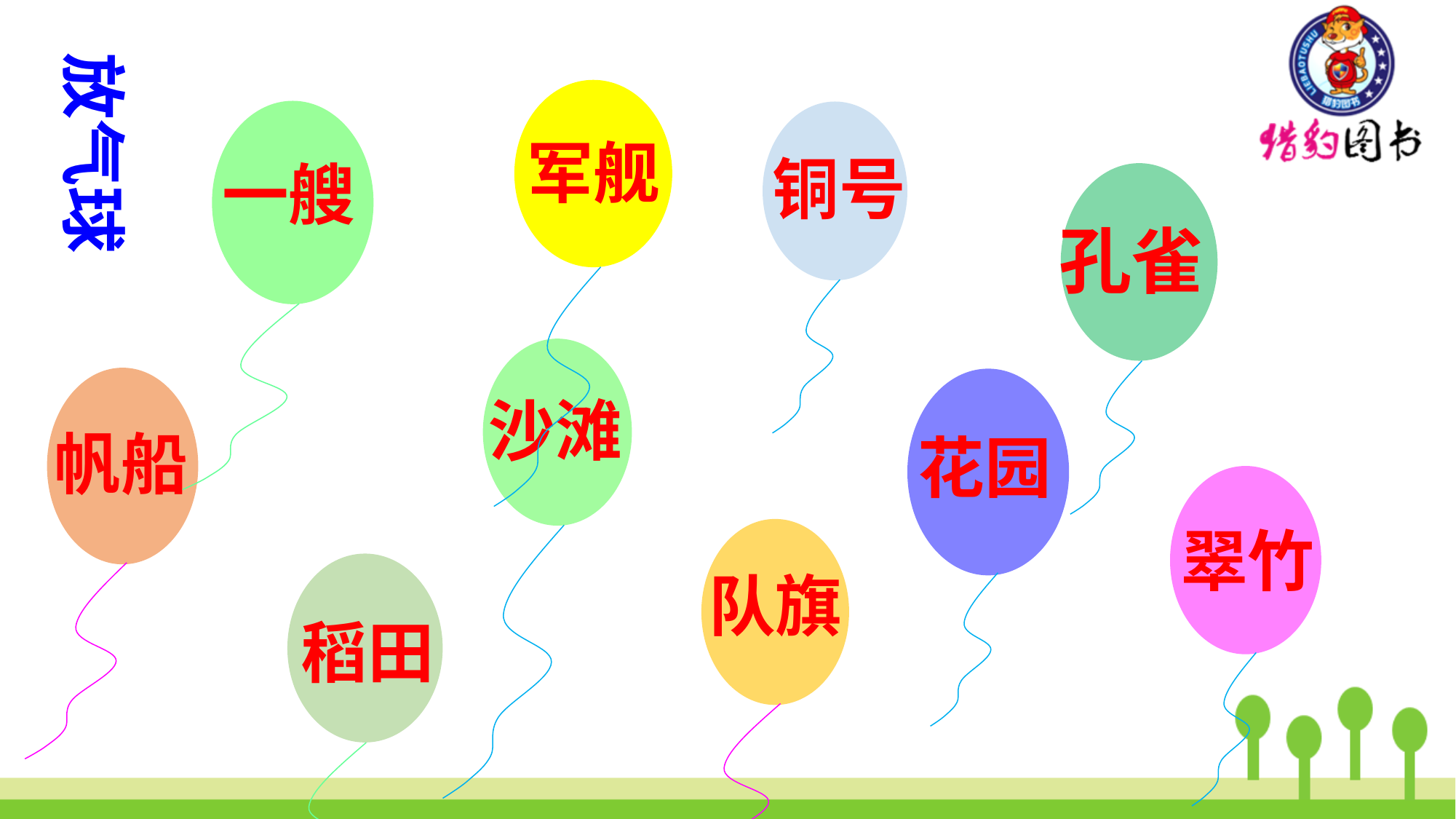

放气球

军舰

一艘

铜号

孔雀

沙滩

帆船

花园

翠竹

队旗

稻田